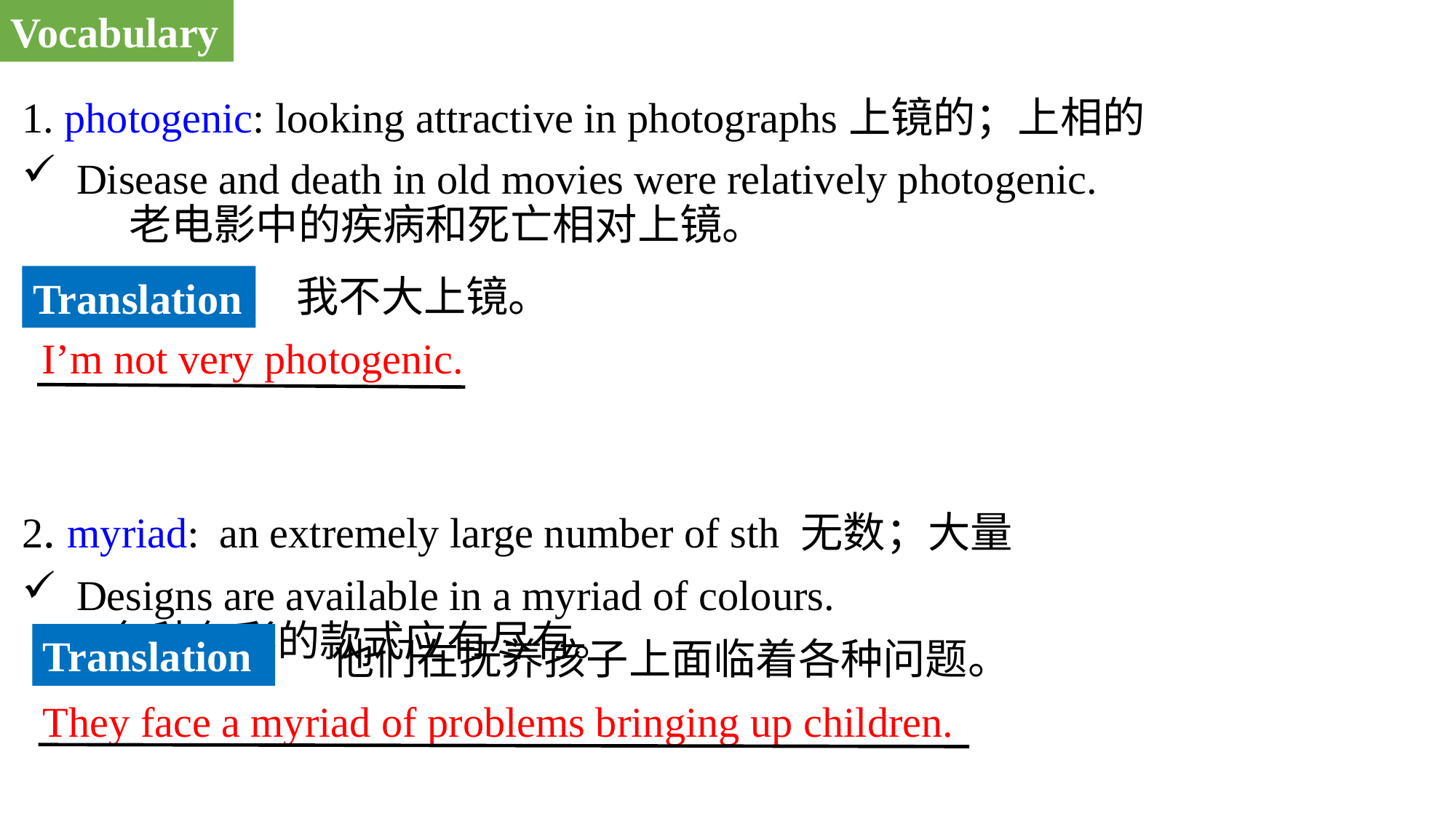

Vocabulary
1. photogenic: looking attractive in photographs上镜的；上相的
Disease and death in old movies were relatively photogenic.                                   老电影中的疾病和死亡相对上镜。

2. myriad:  an extremely large number of sth 无数；大量
Designs are available in a myriad of colours.                                                          各种色彩的款式应有尽有。
我不大上镜。
Translation
I’m not very photogenic.
Translation
 他们在抚养孩子上面临着各种问题。
They face a myriad of problems bringing up children.